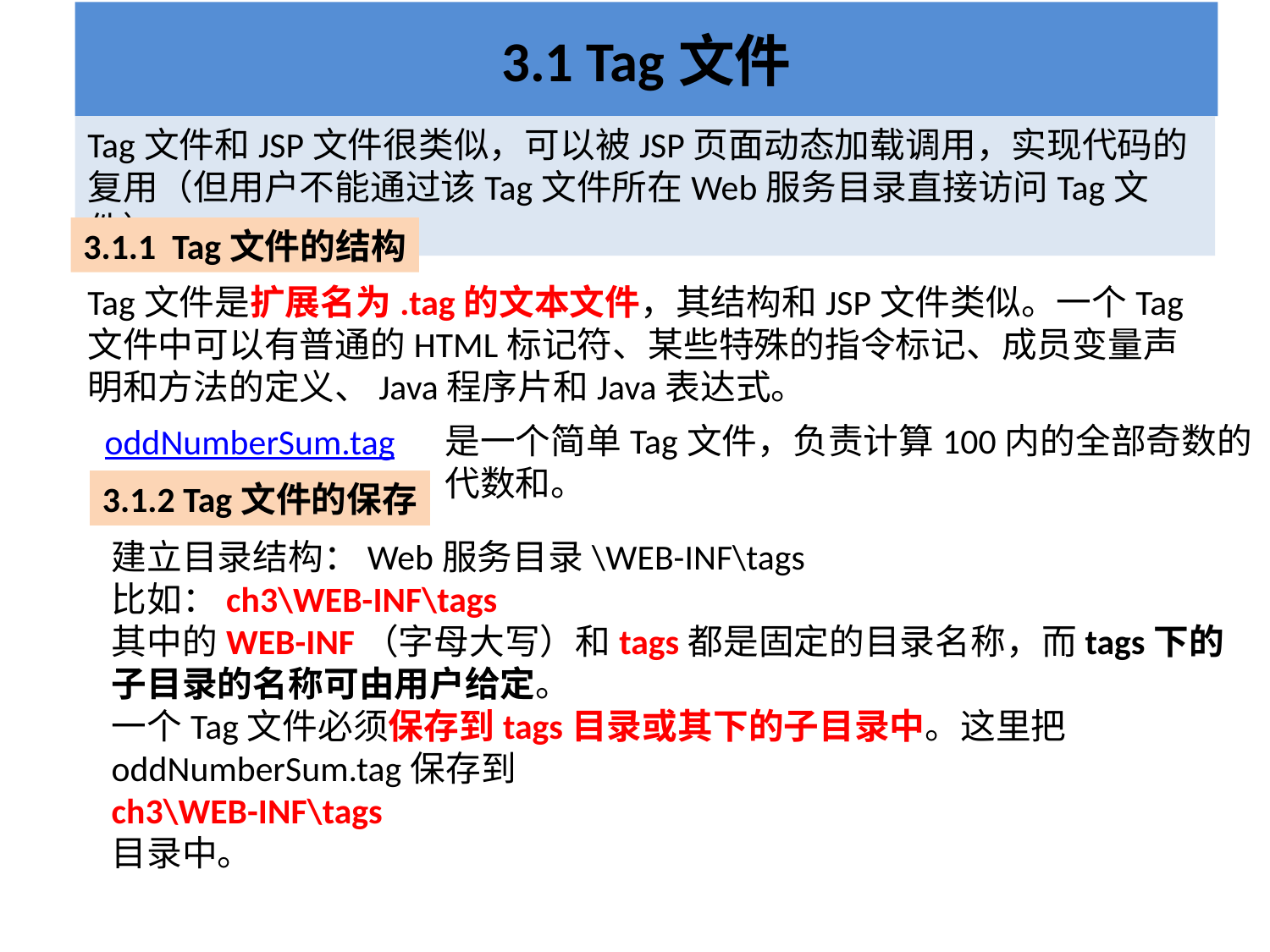

# 3.1 Tag文件
Tag文件和JSP文件很类似，可以被JSP页面动态加载调用，实现代码的复用（但用户不能通过该Tag文件所在Web服务目录直接访问Tag文件）。
3.1.1  Tag文件的结构
Tag文件是扩展名为.tag的文本文件，其结构和JSP文件类似。一个Tag文件中可以有普通的HTML标记符、某些特殊的指令标记、成员变量声明和方法的定义、Java程序片和Java表达式。
是一个简单Tag文件，负责计算100内的全部奇数的代数和。
oddNumberSum.tag
3.1.2 Tag文件的保存
建立目录结构：Web服务目录\WEB-INF\tags
比如：ch3\WEB-INF\tags
其中的WEB-INF（字母大写）和tags都是固定的目录名称，而tags下的子目录的名称可由用户给定。
一个Tag文件必须保存到tags目录或其下的子目录中。这里把oddNumberSum.tag保存到
ch3\WEB-INF\tags
目录中。